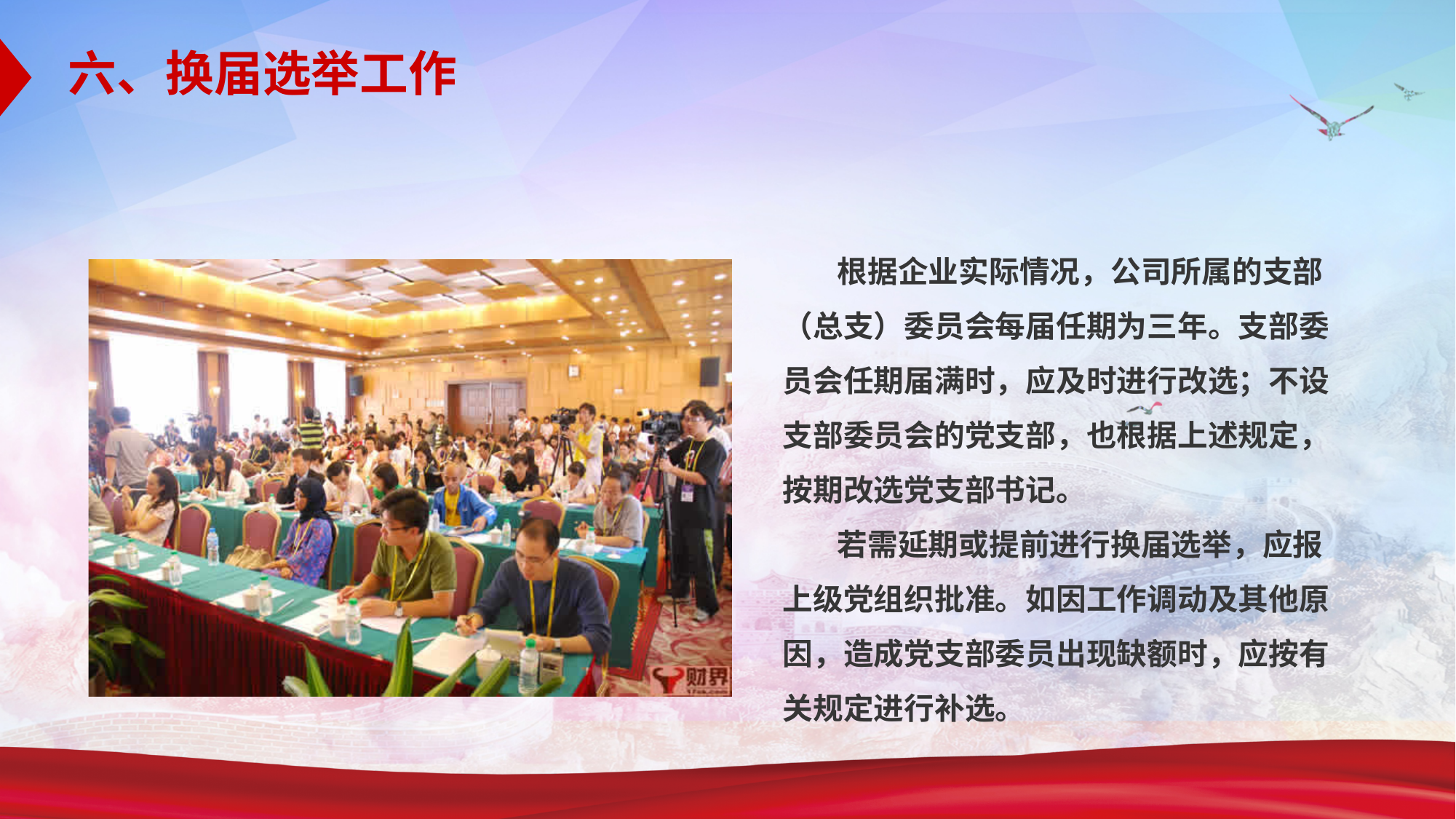

六、换届选举工作

根据企业实际情况，公司所属的支部（总支）委员会每届任期为三年。支部委员会任期届满时，应及时进行改选；不设支部委员会的党支部，也根据上述规定，按期改选党支部书记。
若需延期或提前进行换届选举，应报上级党组织批准。如因工作调动及其他原因，造成党支部委员出现缺额时，应按有关规定进行补选。